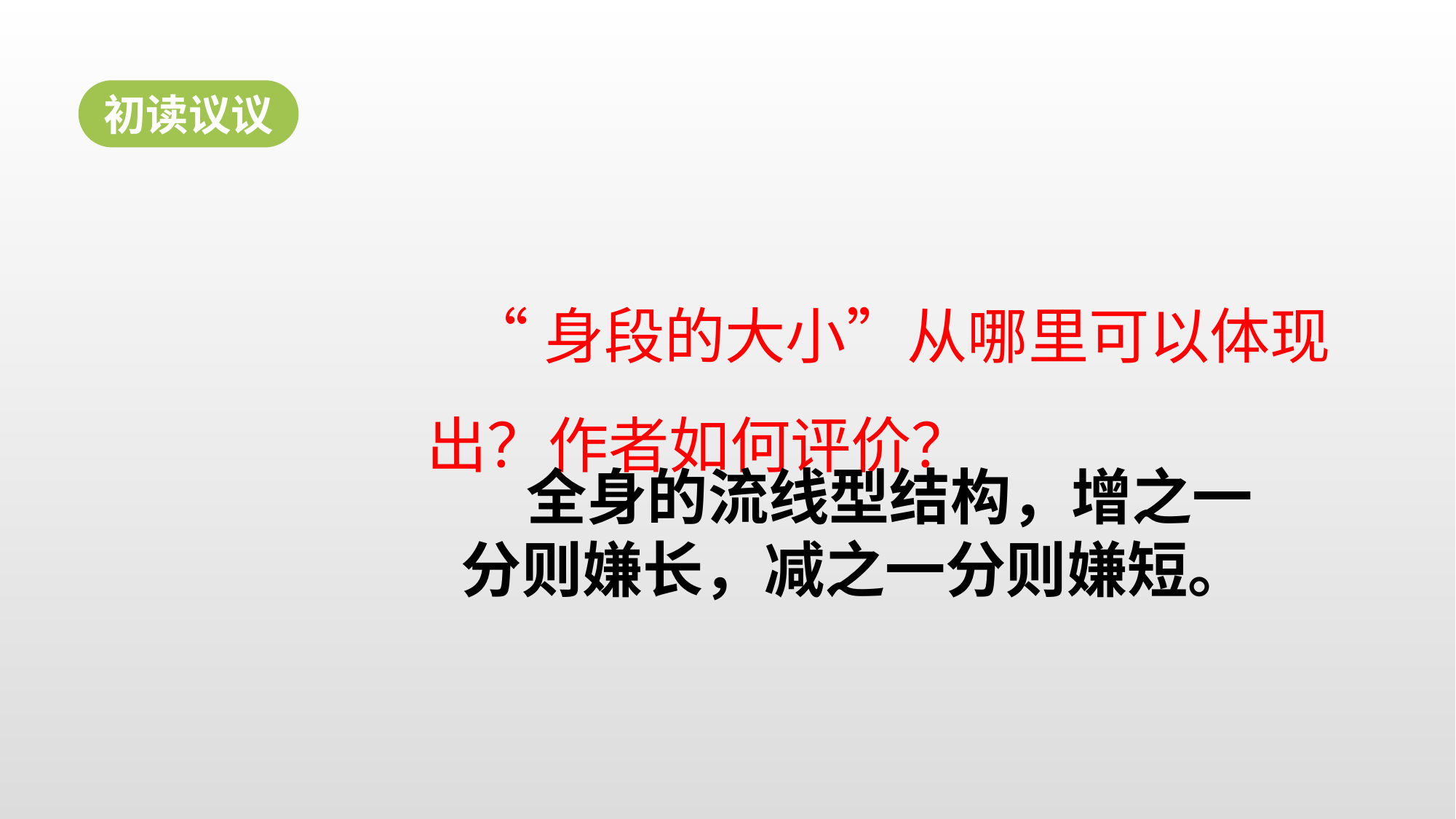

初读议议
   “身段的大小”从哪里可以体现出？作者如何评价？
    全身的流线型结构，增之一分则嫌长，减之一分则嫌短。